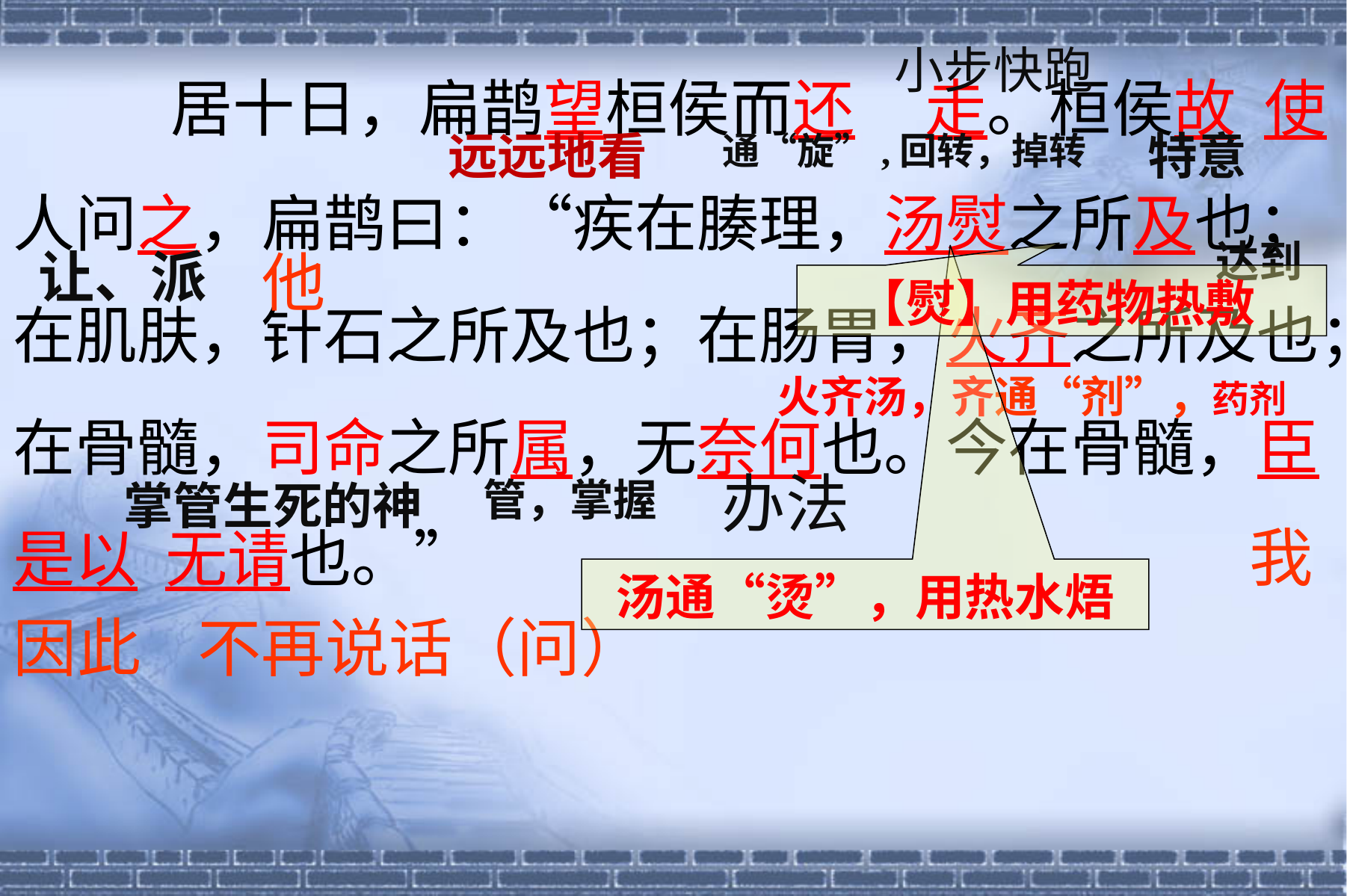

居十日，扁鹊望桓侯而还     走。桓侯故  使人问之，扁鹊曰：“疾在腠理，汤熨之所及也；在肌肤，针石之所及也；在肠胃，火齐之所及也；
在骨髓，司命之所属，无奈何也。今在骨髓，臣
是以  无请也。”
小步快跑
远远地看
特意
通“旋”,回转，掉转
达到
让、派
他
【熨】用药物热敷
火齐汤，齐通“剂”，药剂

办法
管，掌握
掌管生死的神
我
汤通“烫”，用热水焐
因此
不再说话（问）